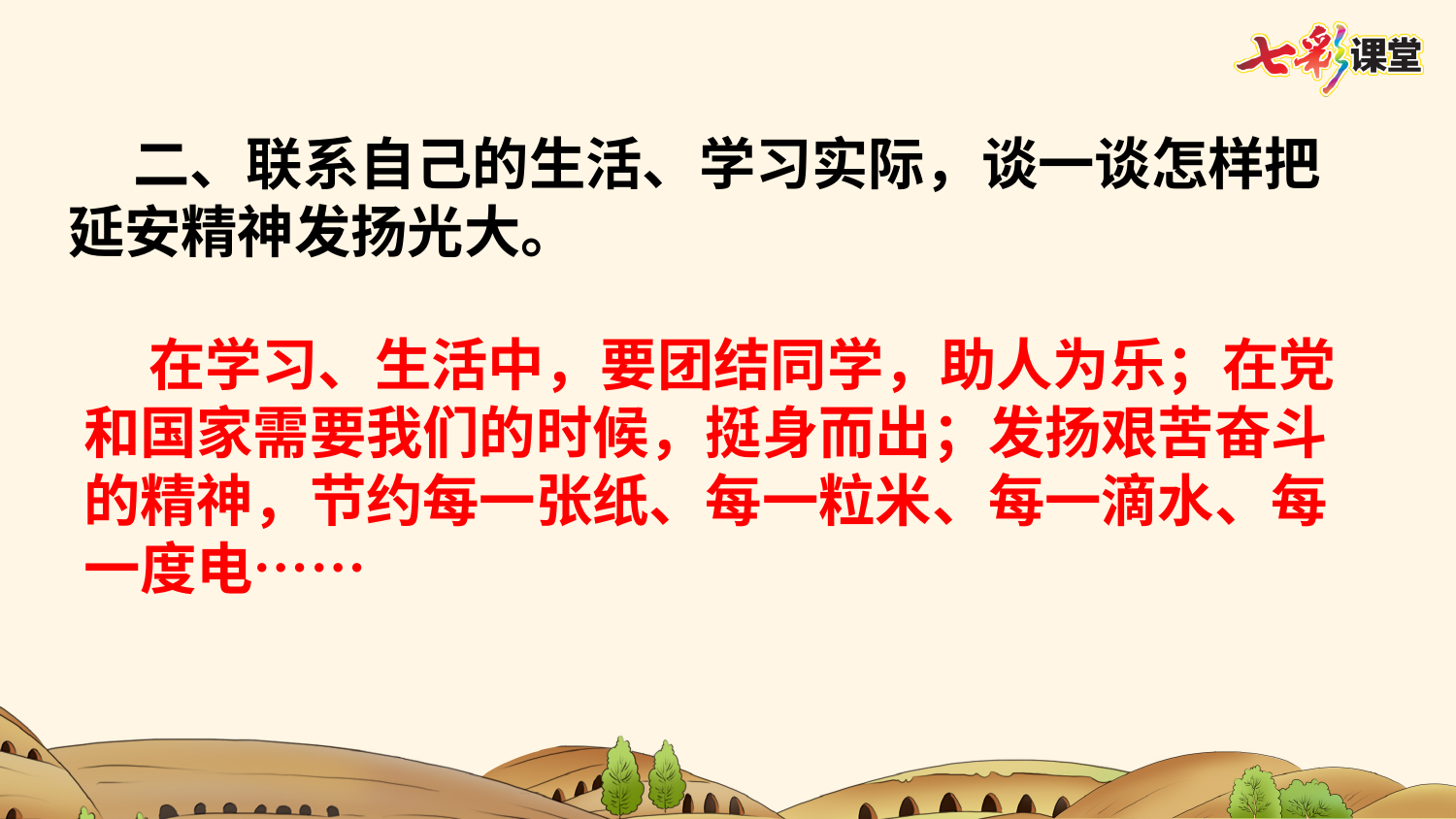

二、联系自己的生活、学习实际，谈一谈怎样把延安精神发扬光大。
    在学习、生活中，要团结同学，助人为乐；在党和国家需要我们的时候，挺身而出；发扬艰苦奋斗的精神，节约每一张纸、每一粒米、每一滴水、每一度电……